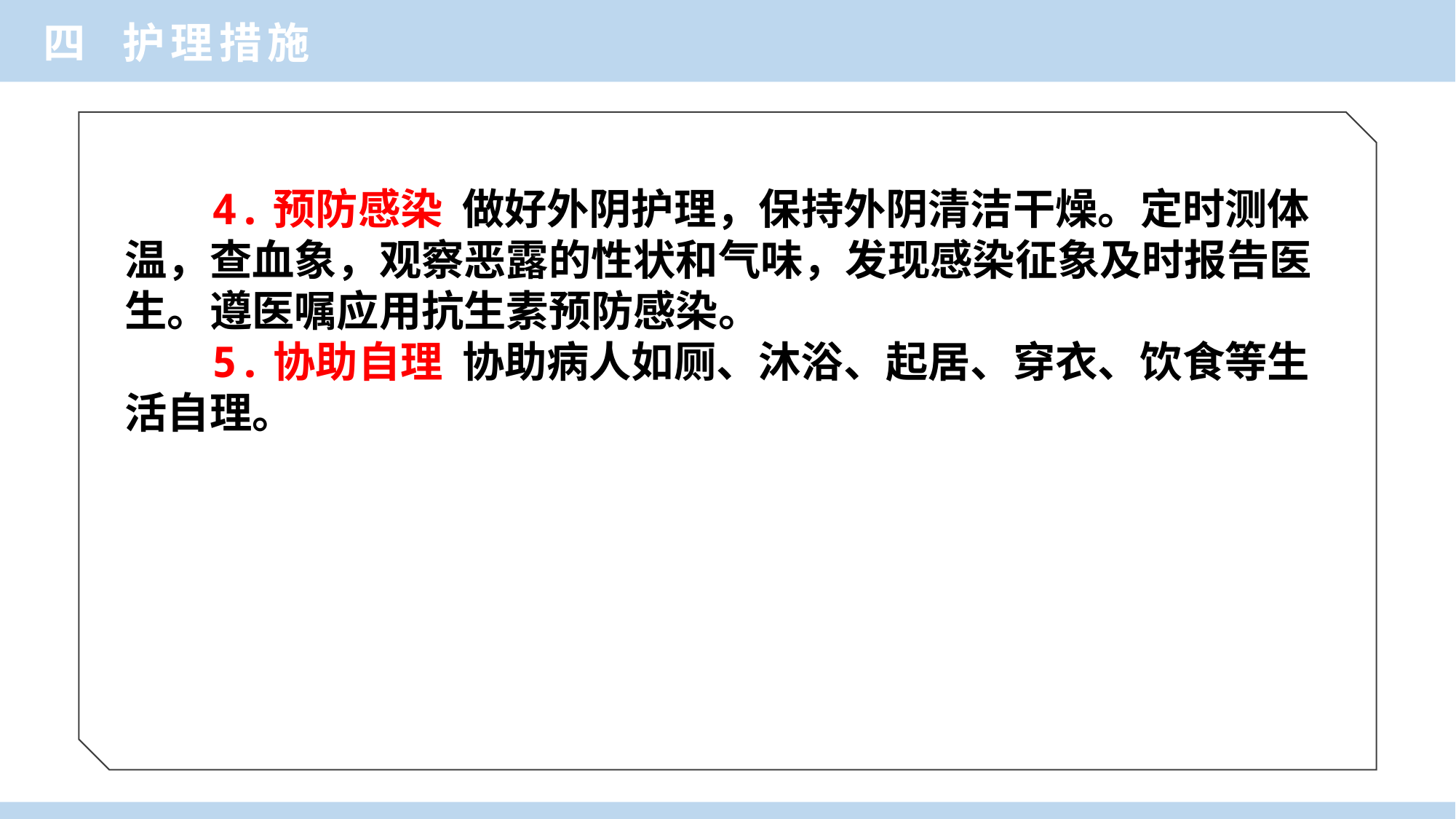

四  护理措施

  4.预防感染  做好外阴护理，保持外阴清洁干燥。定时测体温，查血象，观察恶露的性状和气味，发现感染征象及时报告医生。遵医嘱应用抗生素预防感染。
  5.协助自理  协助病人如厕、沐浴、起居、穿衣、饮食等生活自理。